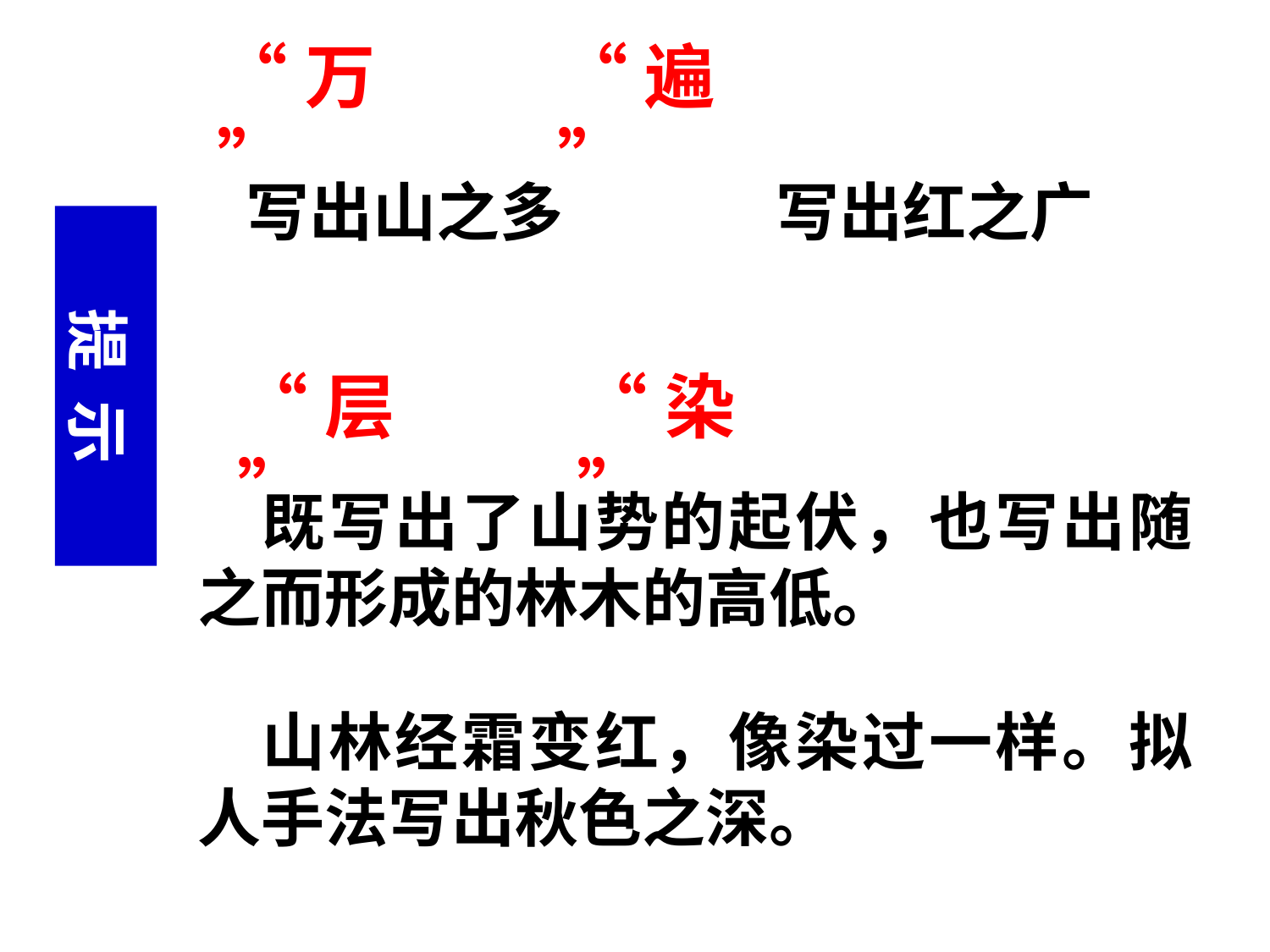

“万”
“遍”
    写出山之多
   写出红之广
提  示
“层”
“染”
    既写出了山势的起伏，也写出随之而形成的林木的高低。
    山林经霜变红，像染过一样。拟人手法写出秋色之深。
26